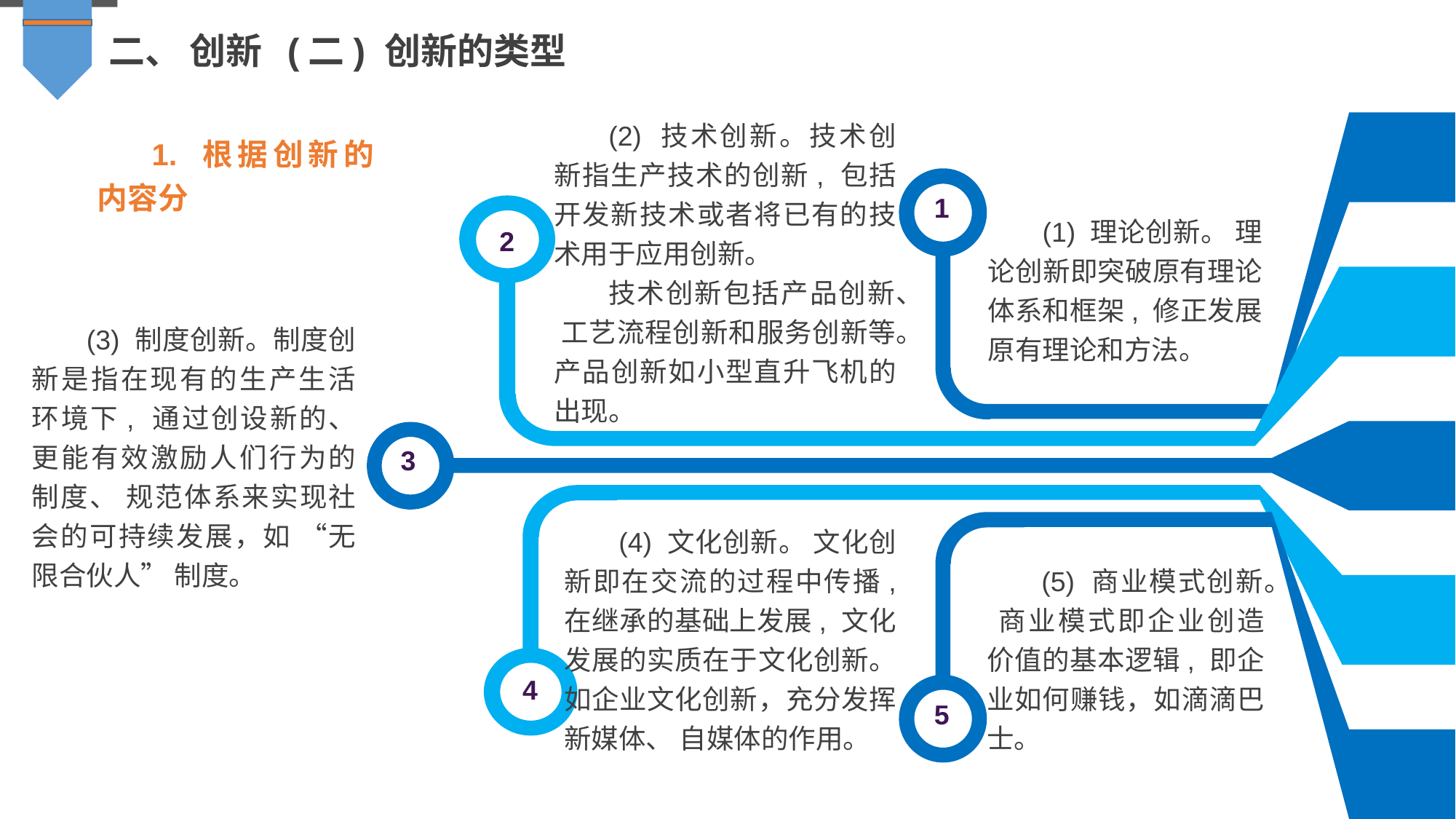

二、 创新  (二) 创新的类型
(2) 技术创新。技术创新指生产技术的创新, 包括开发新技术或者将已有的技术用于应用创新。
技术创新包括产品创新、 工艺流程创新和服务创新等。产品创新如小型直升飞机的出现。

1. 根据创新的内容分
1

(1) 理论创新。 理论创新即突破原有理论体系和框架, 修正发展原有理论和方法。
2
(3) 制度创新。制度创新是指在现有的生产生活环境下, 通过创设新的、更能有效激励人们行为的制度、 规范体系来实现社会的可持续发展，如 “无限合伙人” 制度。

3

(4) 文化创新。 文化创新即在交流的过程中传播, 在继承的基础上发展, 文化发展的实质在于文化创新。 如企业文化创新，充分发挥新媒体、 自媒体的作用。
(5) 商业模式创新。 商业模式即企业创造价值的基本逻辑, 即企业如何赚钱，如滴滴巴士。
4
5